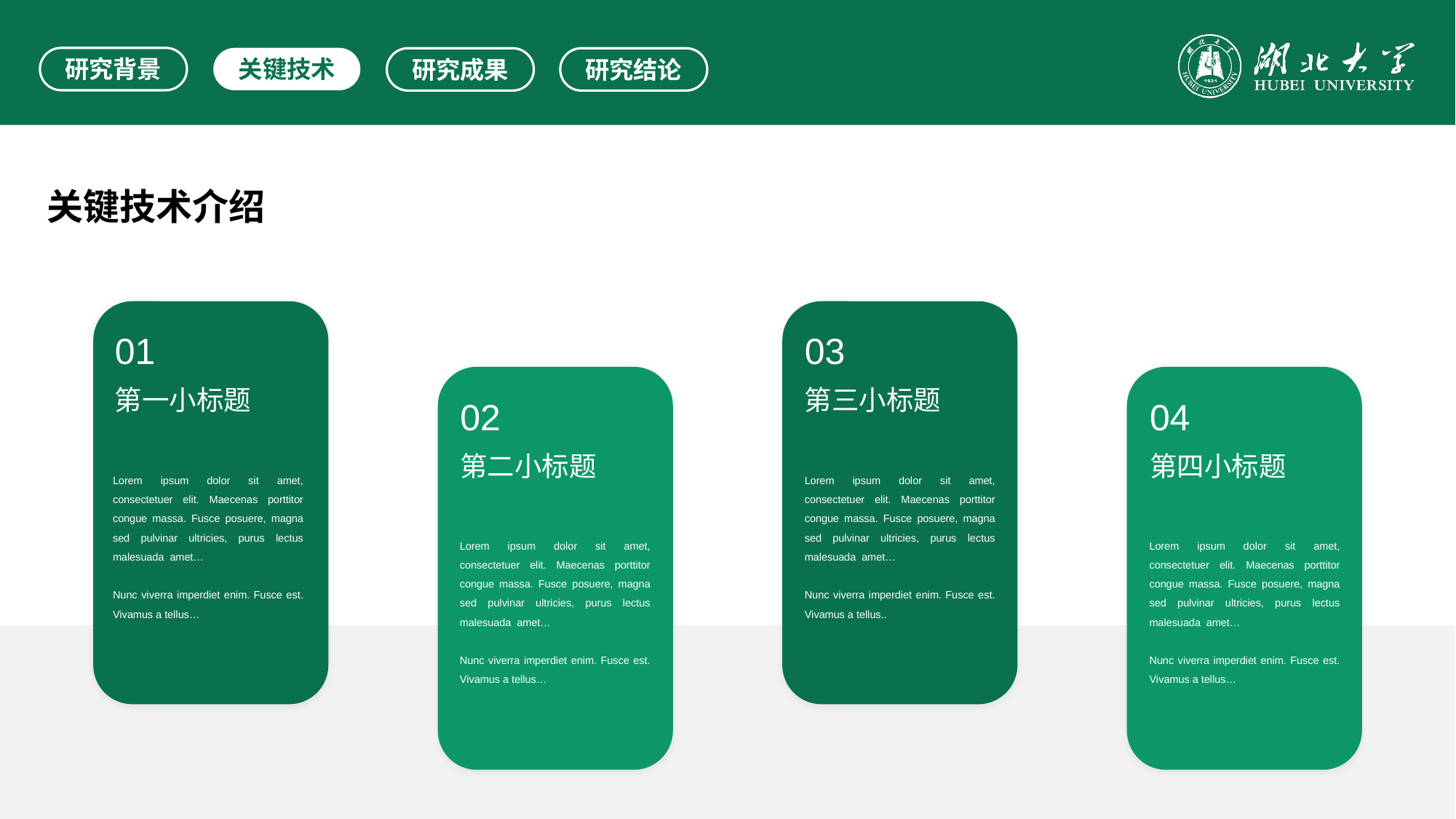

研究背景

关键技术

研究成果

研究结论
关键技术介绍

01
03

第一小标题
第三小标题
02
04
第二小标题
第四小标题
Lorem ipsum dolor sit amet, consectetuer elit. Maecenas porttitor congue massa. Fusce posuere, magna sed pulvinar ultricies, purus lectus malesuada  amet…

Nunc viverra imperdiet enim. Fusce est. Vivamus a tellus…
Lorem ipsum dolor sit amet, consectetuer elit. Maecenas porttitor congue massa. Fusce posuere, magna sed pulvinar ultricies, purus lectus malesuada  amet…

Nunc viverra imperdiet enim. Fusce est. Vivamus a tellus..
Lorem ipsum dolor sit amet, consectetuer elit. Maecenas porttitor congue massa. Fusce posuere, magna sed pulvinar ultricies, purus lectus malesuada  amet…

Nunc viverra imperdiet enim. Fusce est. Vivamus a tellus…
Lorem ipsum dolor sit amet, consectetuer elit. Maecenas porttitor congue massa. Fusce posuere, magna sed pulvinar ultricies, purus lectus malesuada  amet…

Nunc viverra imperdiet enim. Fusce est. Vivamus a tellus…